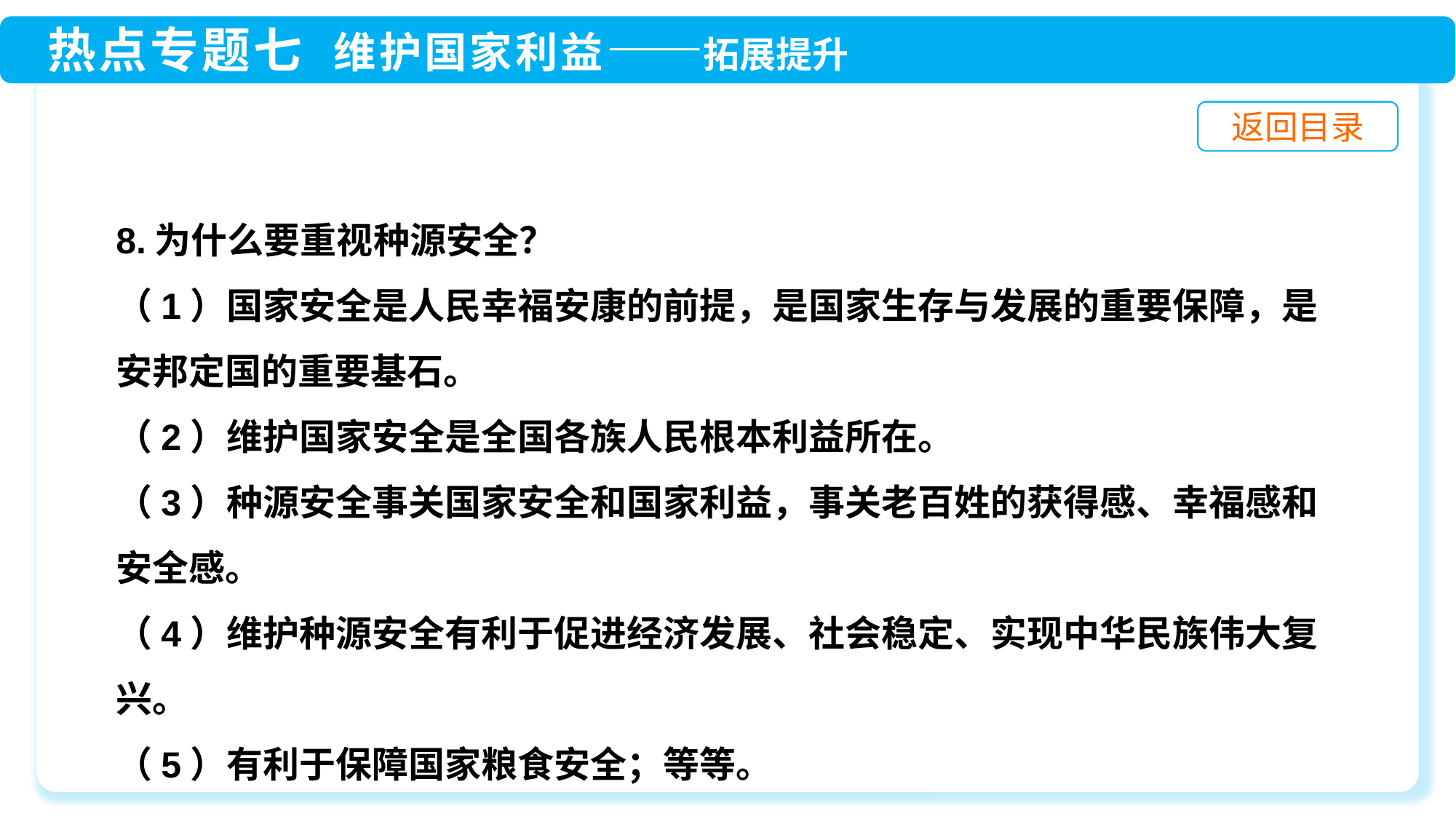

8.为什么要重视种源安全？
（1）国家安全是人民幸福安康的前提，是国家生存与发展的重要保障，是安邦定国的重要基石。
（2）维护国家安全是全国各族人民根本利益所在。
（3）种源安全事关国家安全和国家利益，事关老百姓的获得感、幸福感和安全感。
（4）维护种源安全有利于促进经济发展、社会稳定、实现中华民族伟大复兴。
（5）有利于保障国家粮食安全；等等。